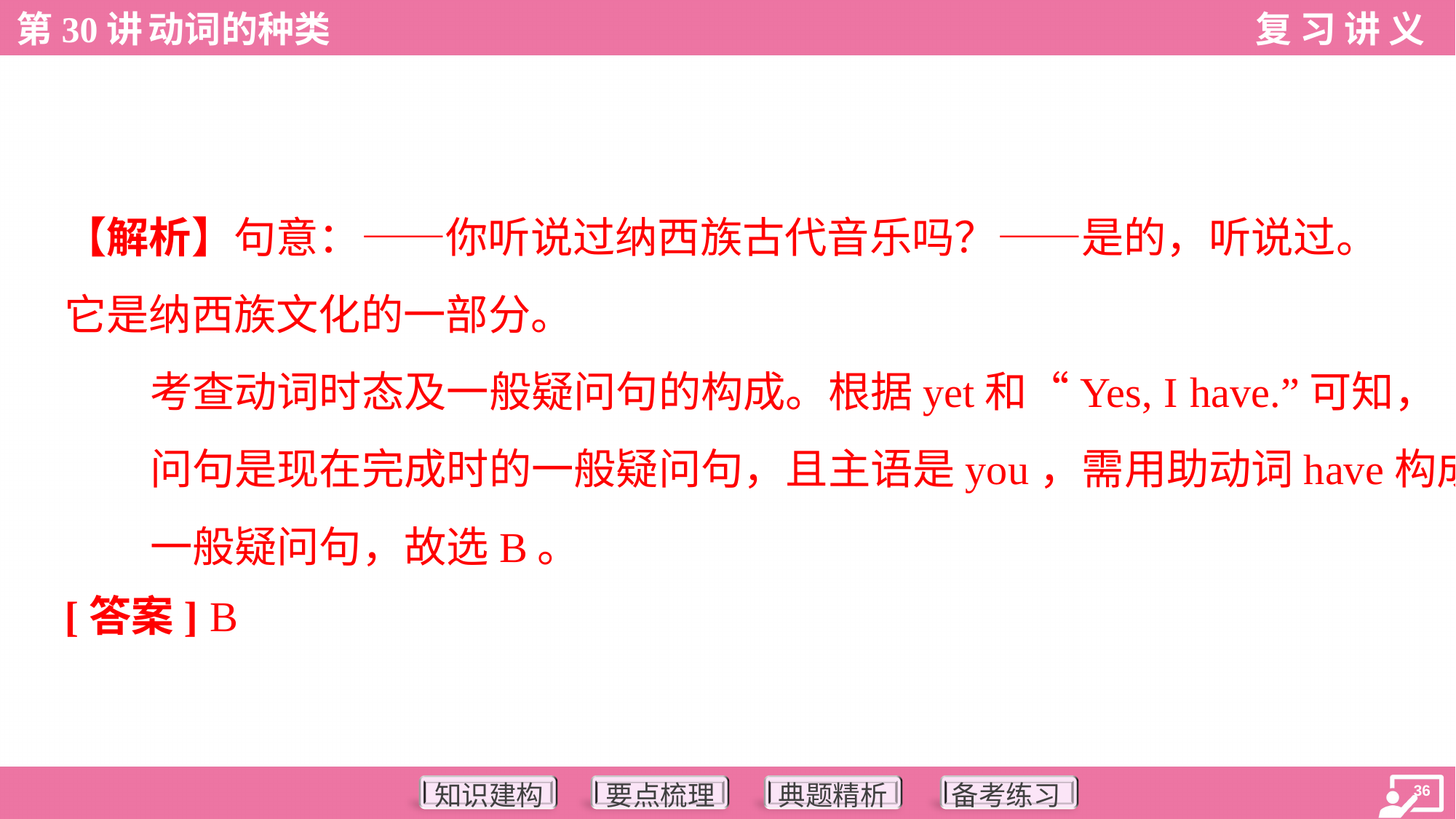

【解析】句意：——你听说过纳西族古代音乐吗？——是的，听说过。
它是纳西族文化的一部分。
考查动词时态及一般疑问句的构成。根据yet和“Yes, I have.”可知，
问句是现在完成时的一般疑问句，且主语是you，需用助动词have构成
一般疑问句，故选B。
[答案] B